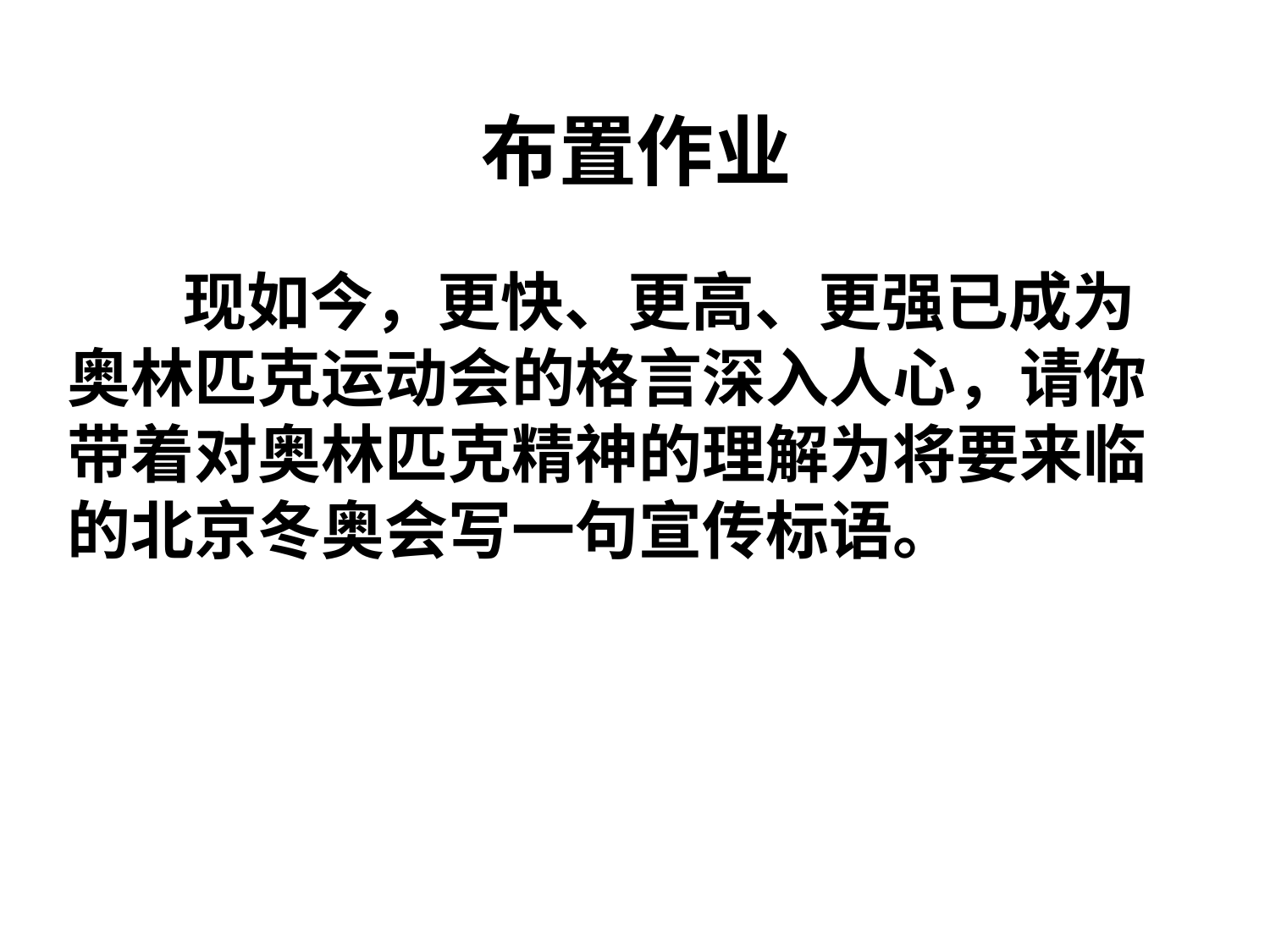

布置作业
       现如今，更快、更高、更强已成为奥林匹克运动会的格言深入人心，请你带着对奥林匹克精神的理解为将要来临的北京冬奥会写一句宣传标语。